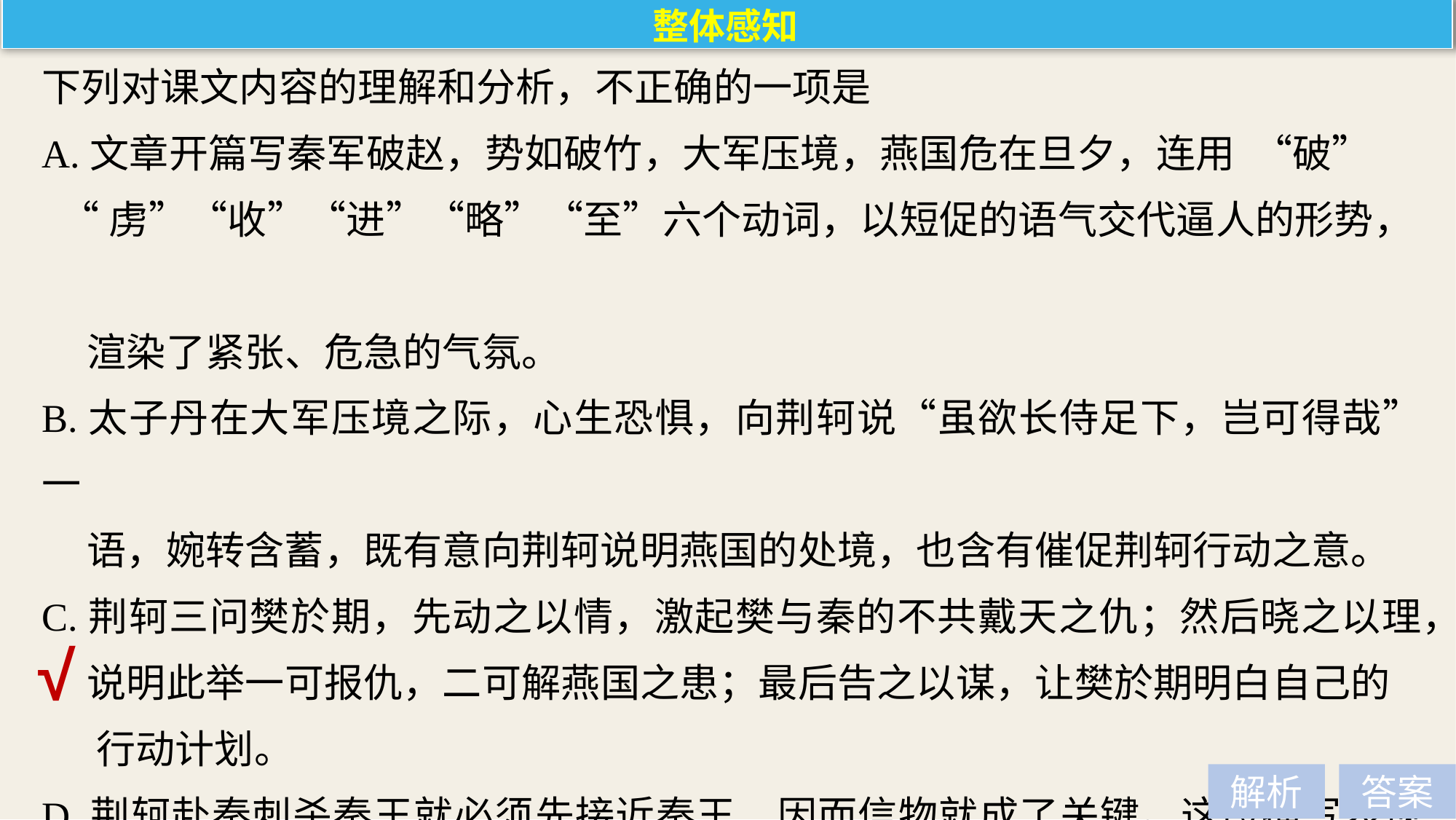

整体感知
下列对课文内容的理解和分析，不正确的一项是
A.文章开篇写秦军破赵，势如破竹，大军压境，燕国危在旦夕，连用  “破”
  “虏”“收”“进”“略”“至”六个动词，以短促的语气交代逼人的形势，
    渲染了紧张、危急的气氛。
B.太子丹在大军压境之际，心生恐惧，向荆轲说“虽欲长侍足下，岂可得哉”一
    语，婉转含蓄，既有意向荆轲说明燕国的处境，也含有催促荆轲行动之意。
C.荆轲三问樊於期，先动之以情，激起樊与秦的不共戴天之仇；然后晓之以理，
    说明此举一可报仇，二可解燕国之患；最后告之以谋，让樊於期明白自己的
     行动计划。
D.荆轲赴秦刺杀秦王就必须先接近秦王，因而信物就成了关键。这段描写表现了
   荆轲的侠肝义胆，果敢勇决，擅长辞令；而樊於期就显得头脑简单，过于轻信。
√
解析
答案